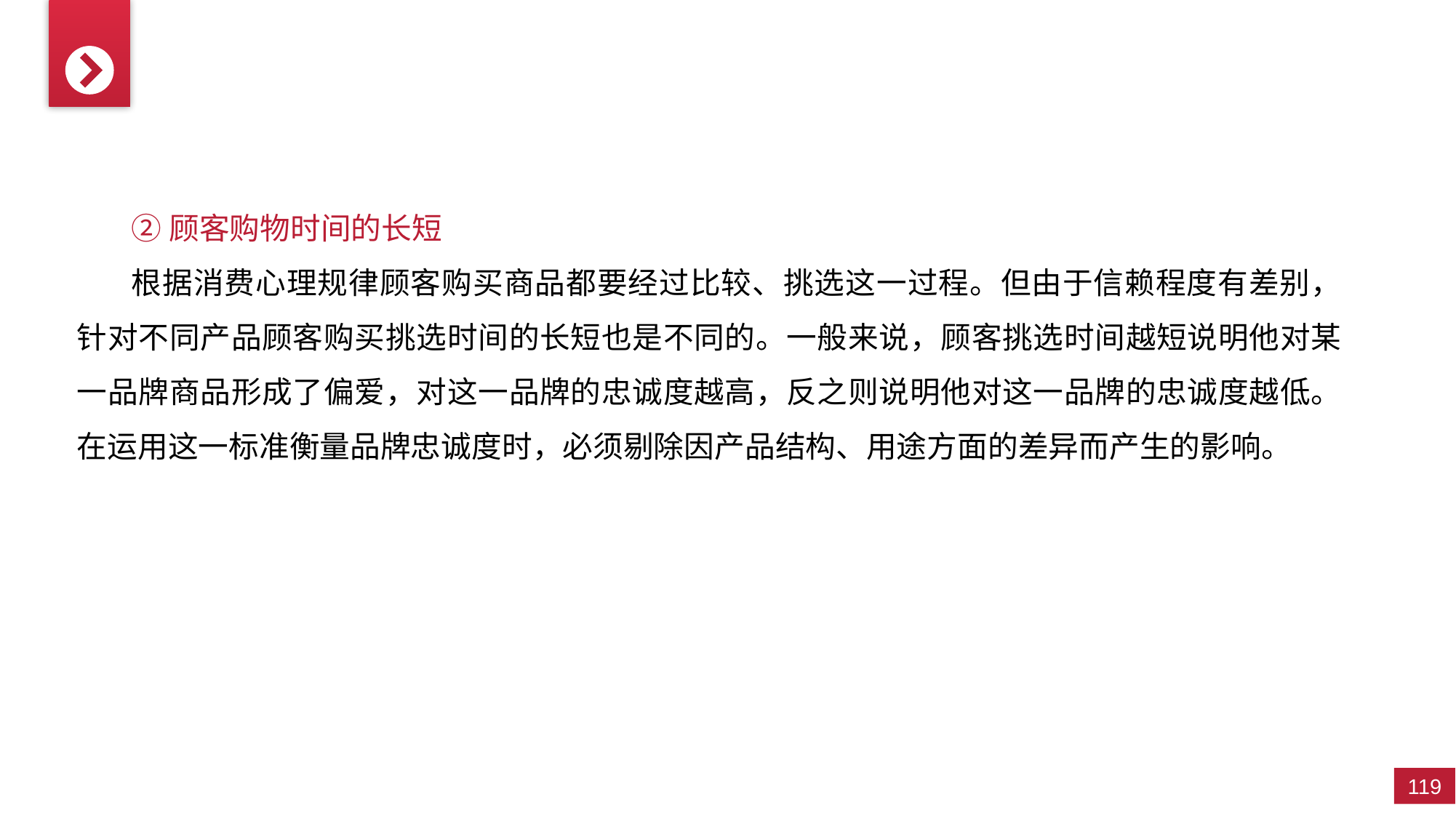

②顾客购物时间的长短
根据消费心理规律顾客购买商品都要经过比较、挑选这一过程。但由于信赖程度有差别，针对不同产品顾客购买挑选时间的长短也是不同的。一般来说，顾客挑选时间越短说明他对某一品牌商品形成了偏爱，对这一品牌的忠诚度越高，反之则说明他对这一品牌的忠诚度越低。在运用这一标准衡量品牌忠诚度时，必须剔除因产品结构、用途方面的差异而产生的影响。